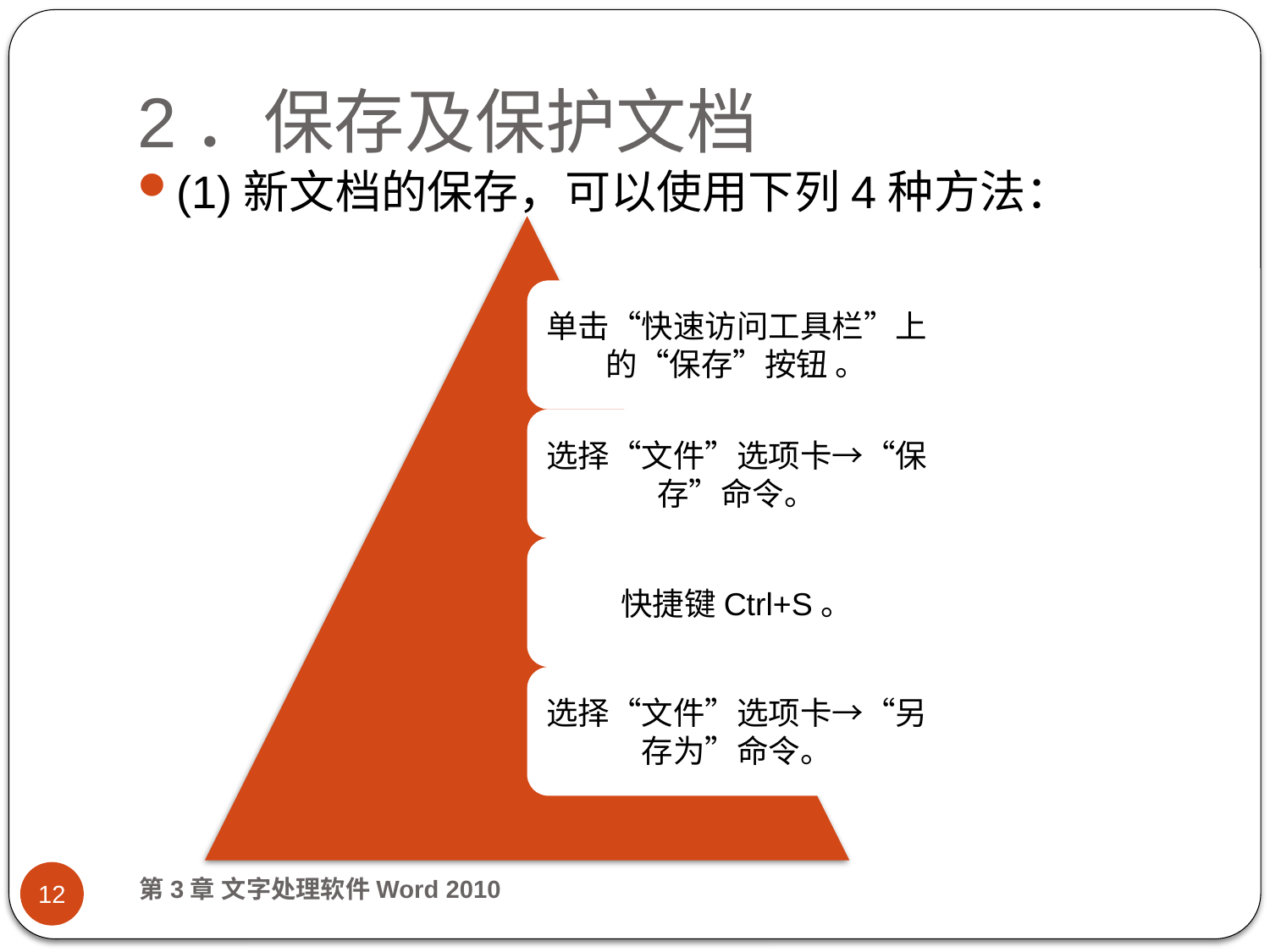

# 2．保存及保护文档
(1)新文档的保存，可以使用下列4种方法：

单击“快速访问工具栏”上的“保存”按钮 。
选择“文件”选项卡→“保存”命令。
快捷键Ctrl+S。
选择“文件”选项卡→“另存为”命令。
第3章 文字处理软件Word 2010
12